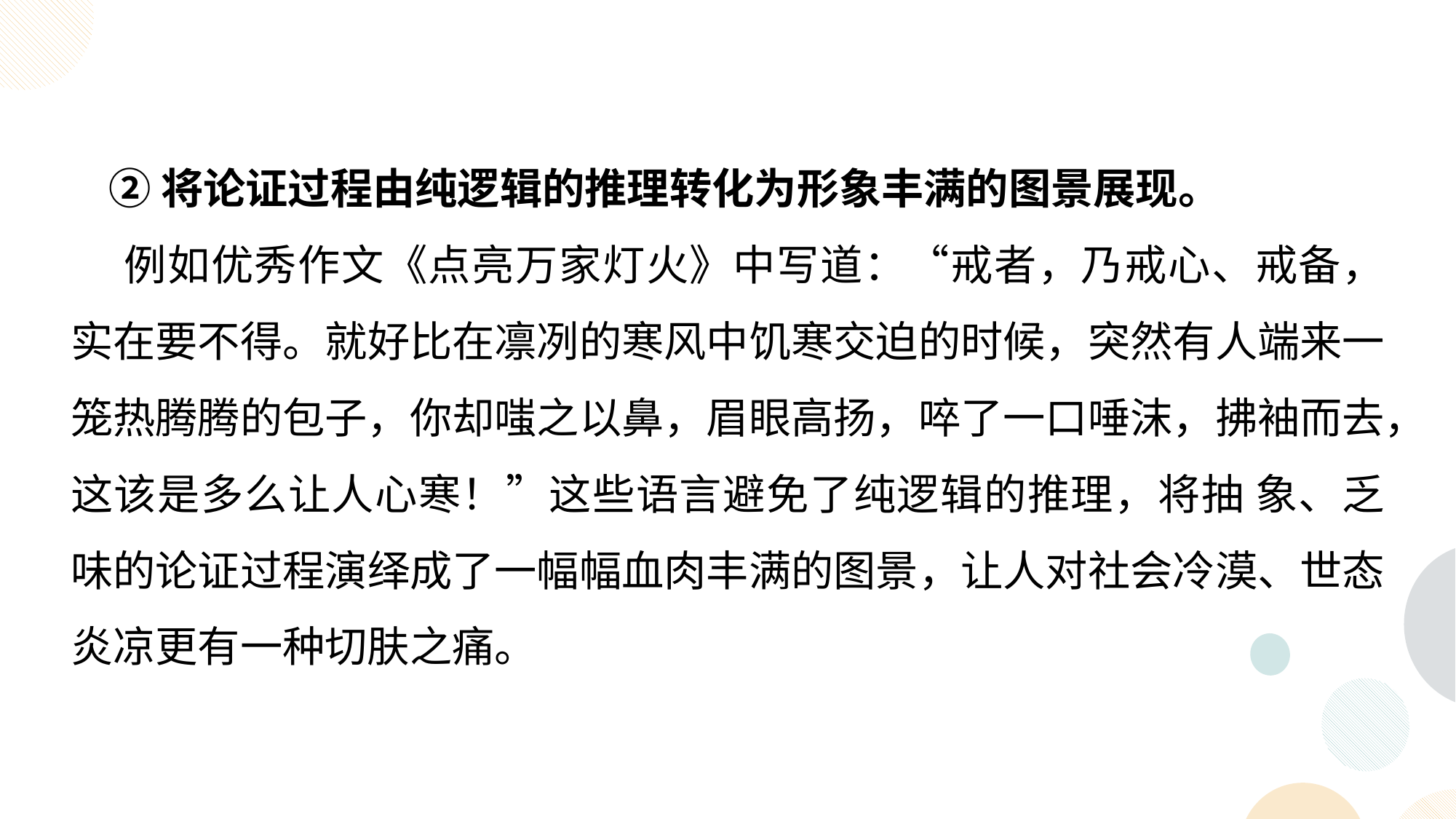

②将论证过程由纯逻辑的推理转化为形象丰满的图景展现。
    例如优秀作文《点亮万家灯火》中写道：“戒者，乃戒心、戒备，实在要不得。就好比在凛冽的寒风中饥寒交迫的时候，突然有人端来一笼热腾腾的包子，你却嗤之以鼻，眉眼高扬，啐了一口唾沫，拂袖而去，这该是多么让人心寒！”这些语言避免了纯逻辑的推理，将抽 象、乏味的论证过程演绎成了一幅幅血肉丰满的图景，让人对社会冷漠、世态炎凉更有一种切肤之痛。